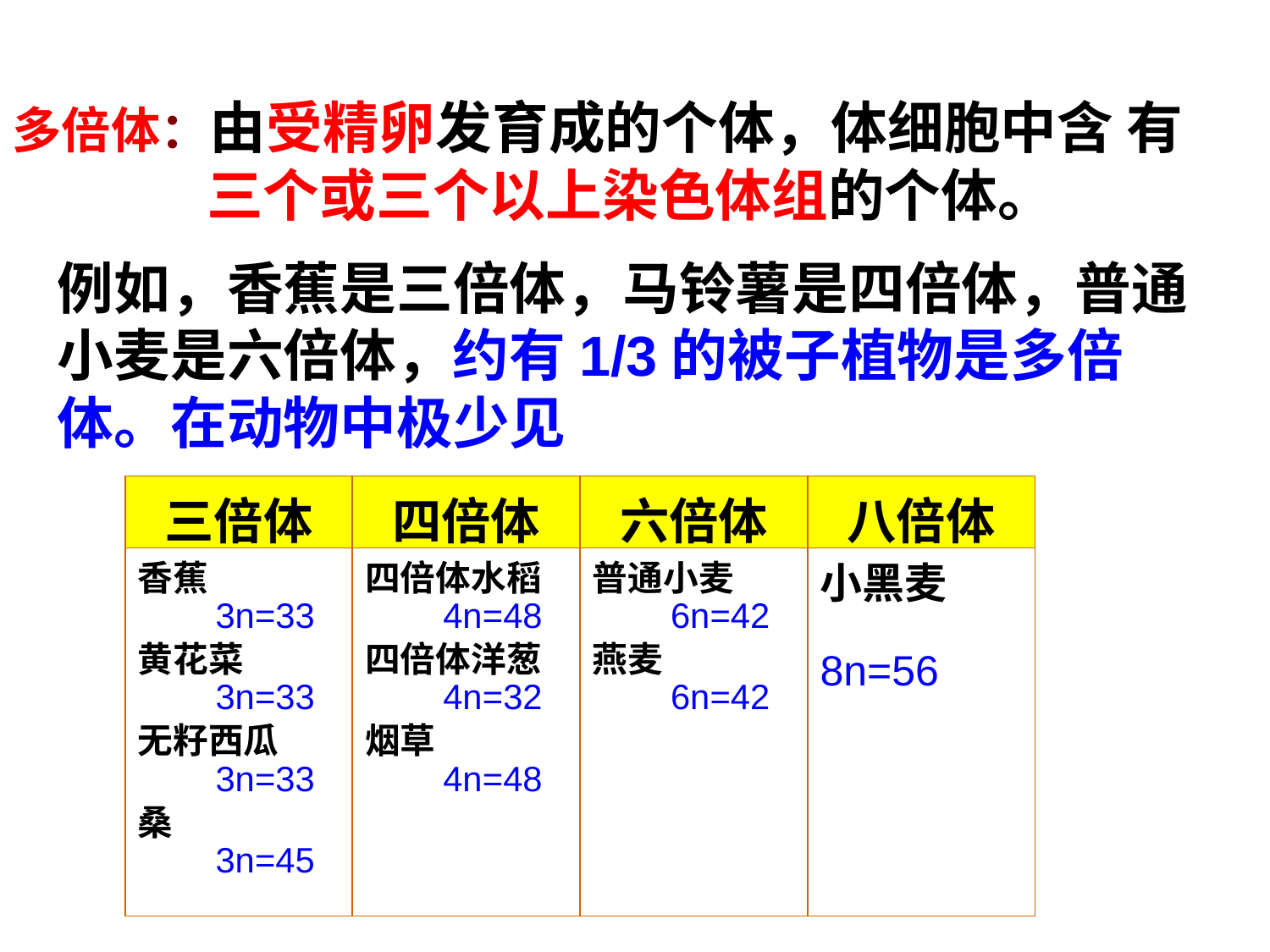

多倍体：由受精卵发育成的个体，体细胞中含 有
              三个或三个以上染色体组的个体。

例如，香蕉是三倍体，马铃薯是四倍体，普通小麦是六倍体，约有1/3的被子植物是多倍体。在动物中极少见
| 三倍体 | 四倍体 | 六倍体 | 八倍体 |
| --- | --- | --- | --- |
| 香蕉 3n=33 黄花菜 3n=33 无籽西瓜 3n=33 桑 3n=45 | 四倍体水稻 4n=48 四倍体洋葱 4n=32 烟草 4n=48 | 普通小麦 6n=42 燕麦 6n=42 | 小黑麦 8n=56 |